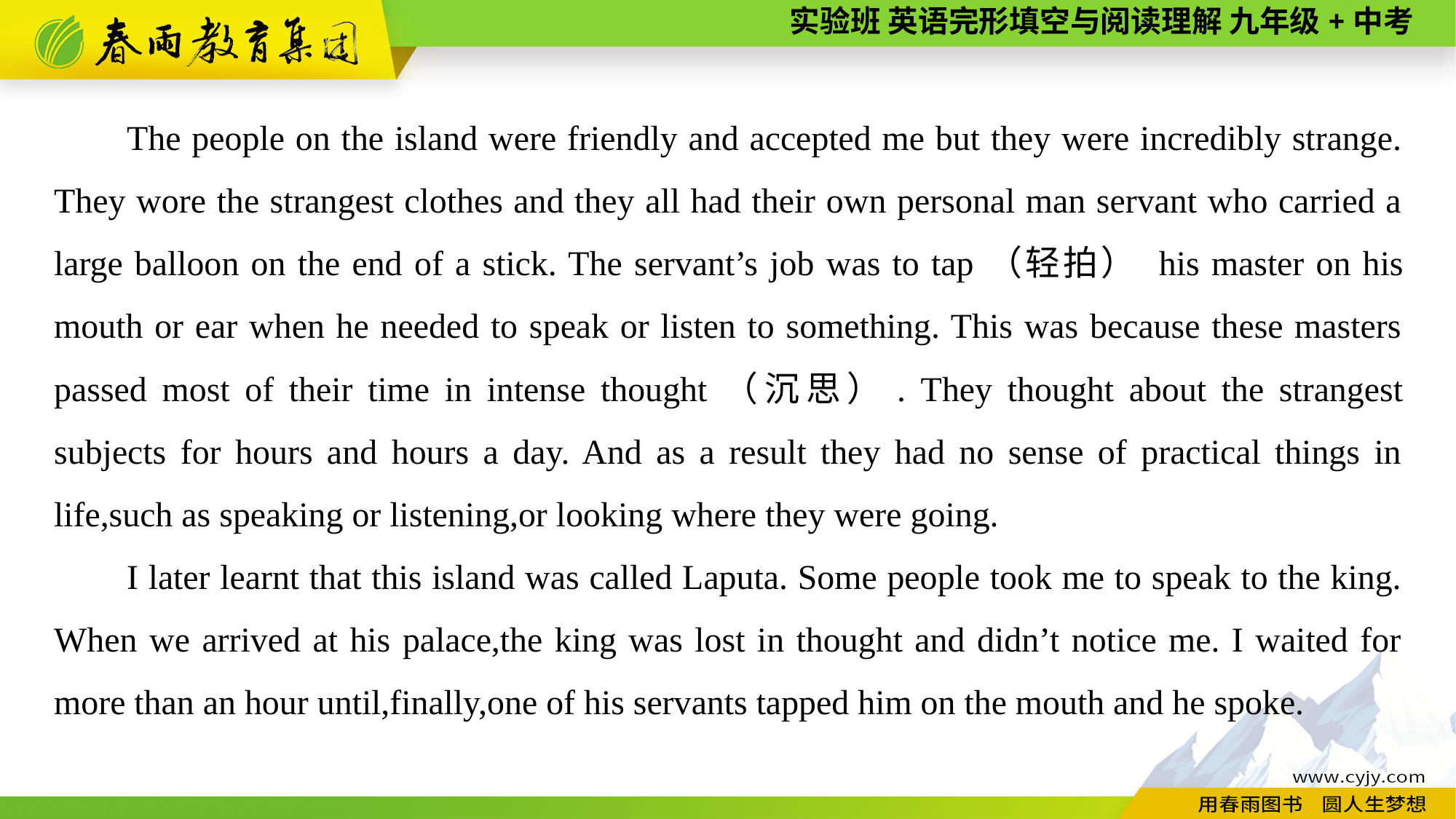

The people on the island were friendly and accepted me but they were incredibly strange. They wore the strangest clothes and they all had their own personal man servant who carried a large balloon on the end of a stick. The servant’s job was to tap（轻拍） his master on his mouth or ear when he needed to speak or listen to something. This was because these masters passed most of their time in intense thought（沉思）. They thought about the strangest subjects for hours and hours a day. And as a result they had no sense of practical things in life,such as speaking or listening,or looking where they were going.
I later learnt that this island was called Laputa. Some people took me to speak to the king. When we arrived at his palace,the king was lost in thought and didn’t notice me. I waited for more than an hour until,finally,one of his servants tapped him on the mouth and he spoke.